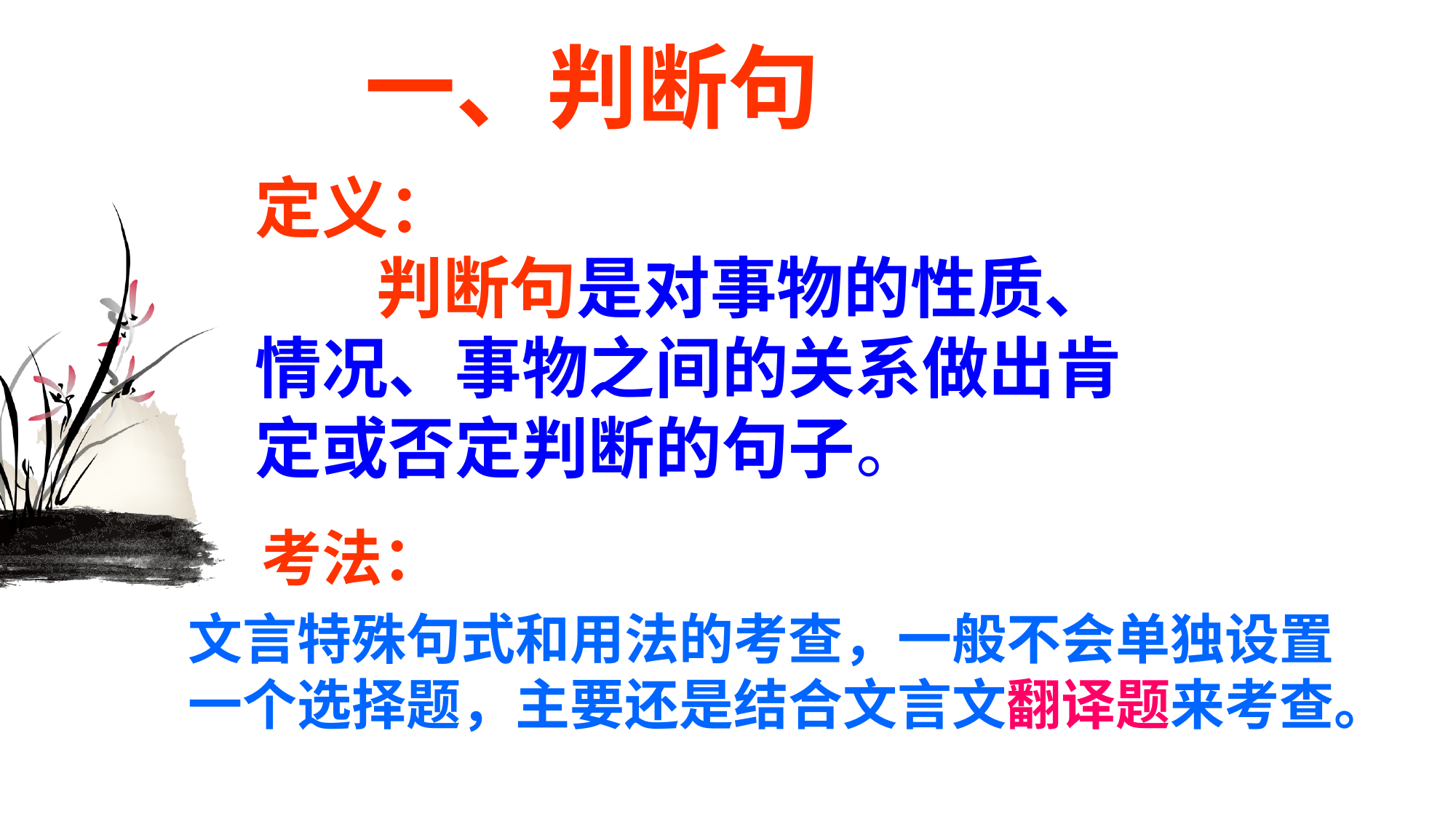

一、判断句
定义：
       判断句是对事物的性质、情况、事物之间的关系做出肯定或否定判断的句子。
考法：
文言特殊句式和用法的考查，一般不会单独设置
一个选择题，主要还是结合文言文翻译题来考查。